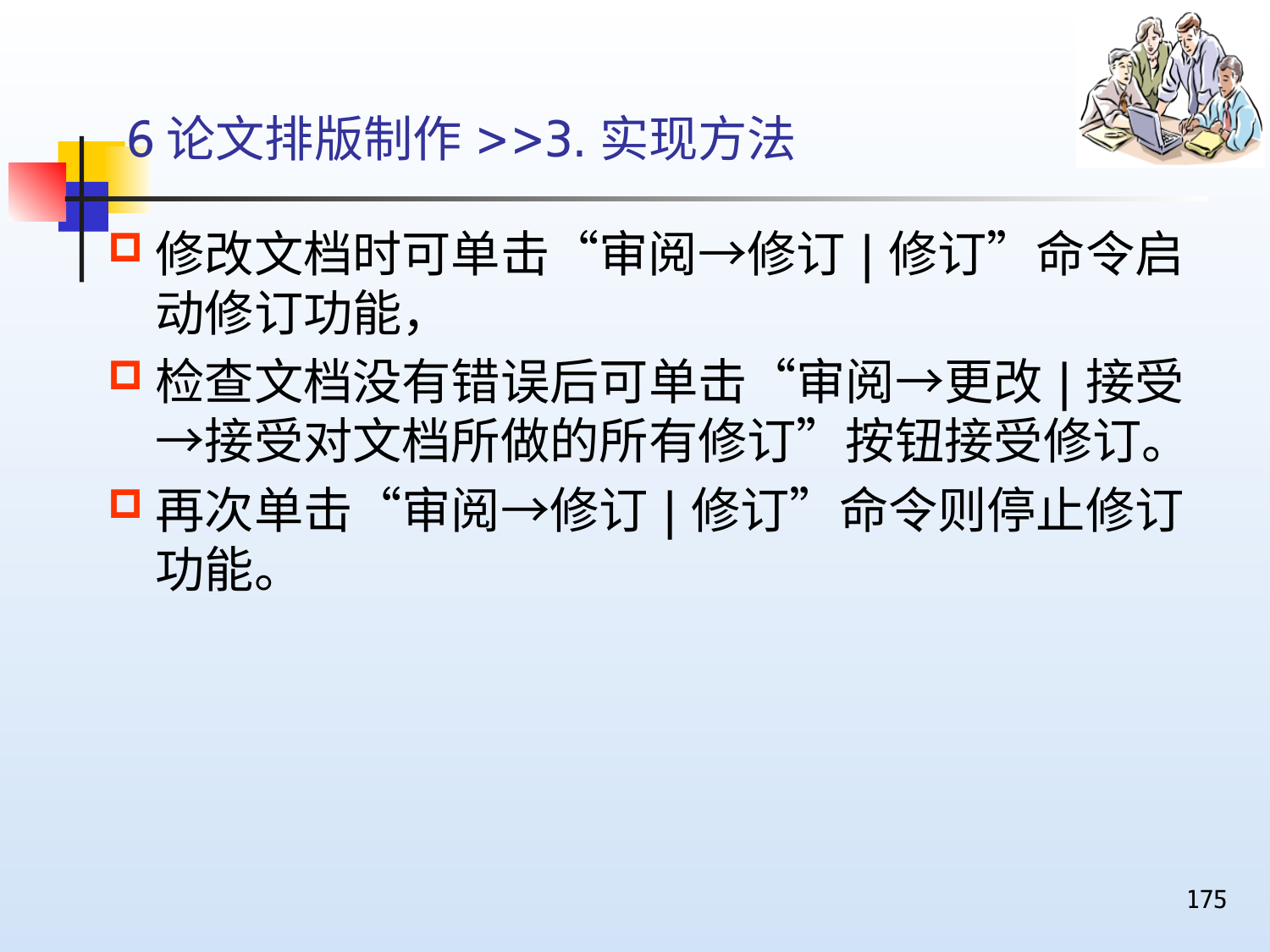

# 6论文排版制作>>3.实现方法
修改文档时可单击“审阅→修订|修订”命令启动修订功能，
检查文档没有错误后可单击“审阅→更改|接受→接受对文档所做的所有修订”按钮接受修订。
再次单击“审阅→修订|修订”命令则停止修订功能。
175